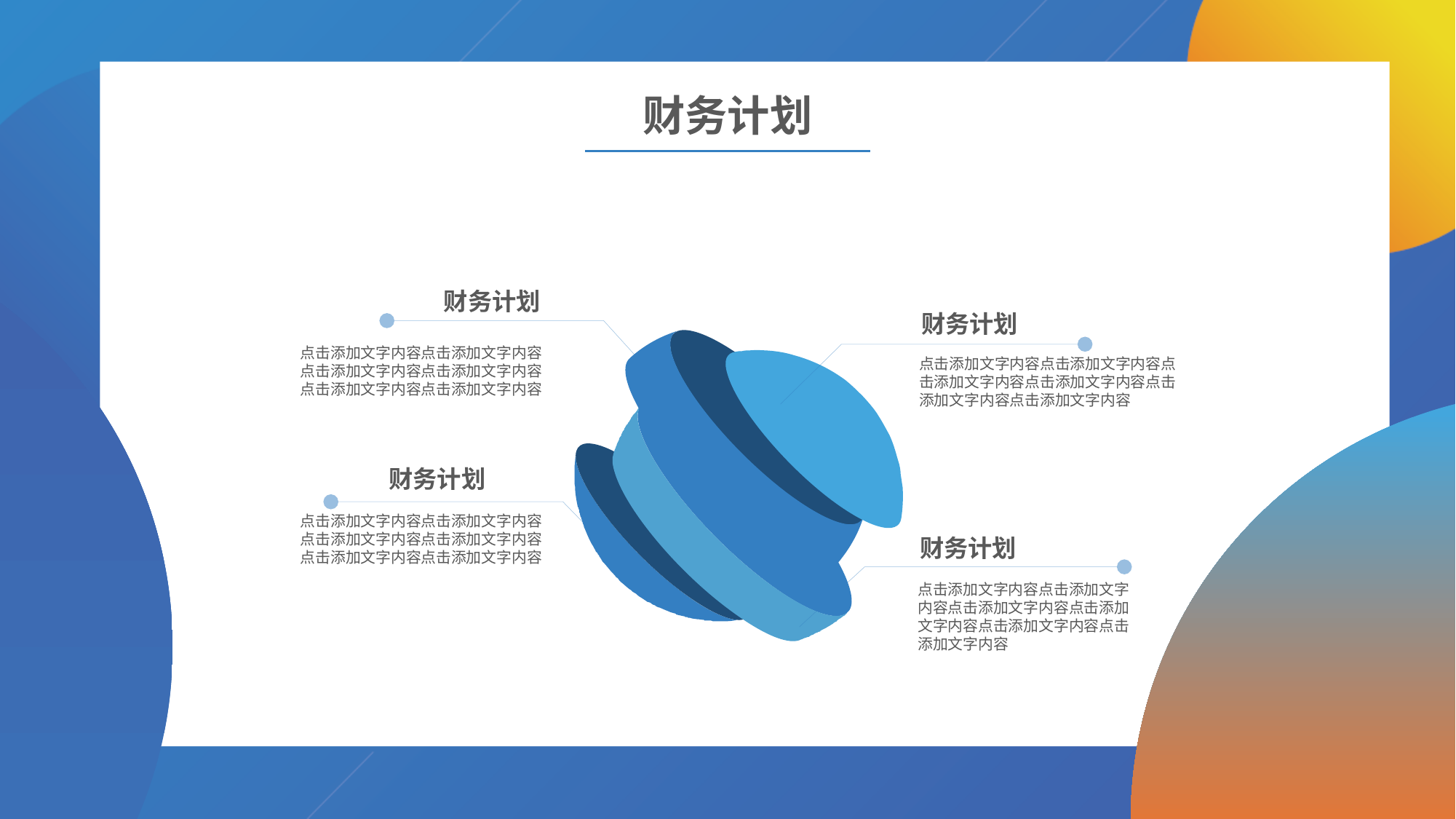

财务计划
财务计划
财务计划

点击添加文字内容点击添加文字内容点击添加文字内容点击添加文字内容点击添加文字内容点击添加文字内容

点击添加文字内容点击添加文字内容点击添加文字内容点击添加文字内容点击添加文字内容点击添加文字内容

财务计划

点击添加文字内容点击添加文字内容点击添加文字内容点击添加文字内容点击添加文字内容点击添加文字内容
财务计划

点击添加文字内容点击添加文字内容点击添加文字内容点击添加文字内容点击添加文字内容点击添加文字内容